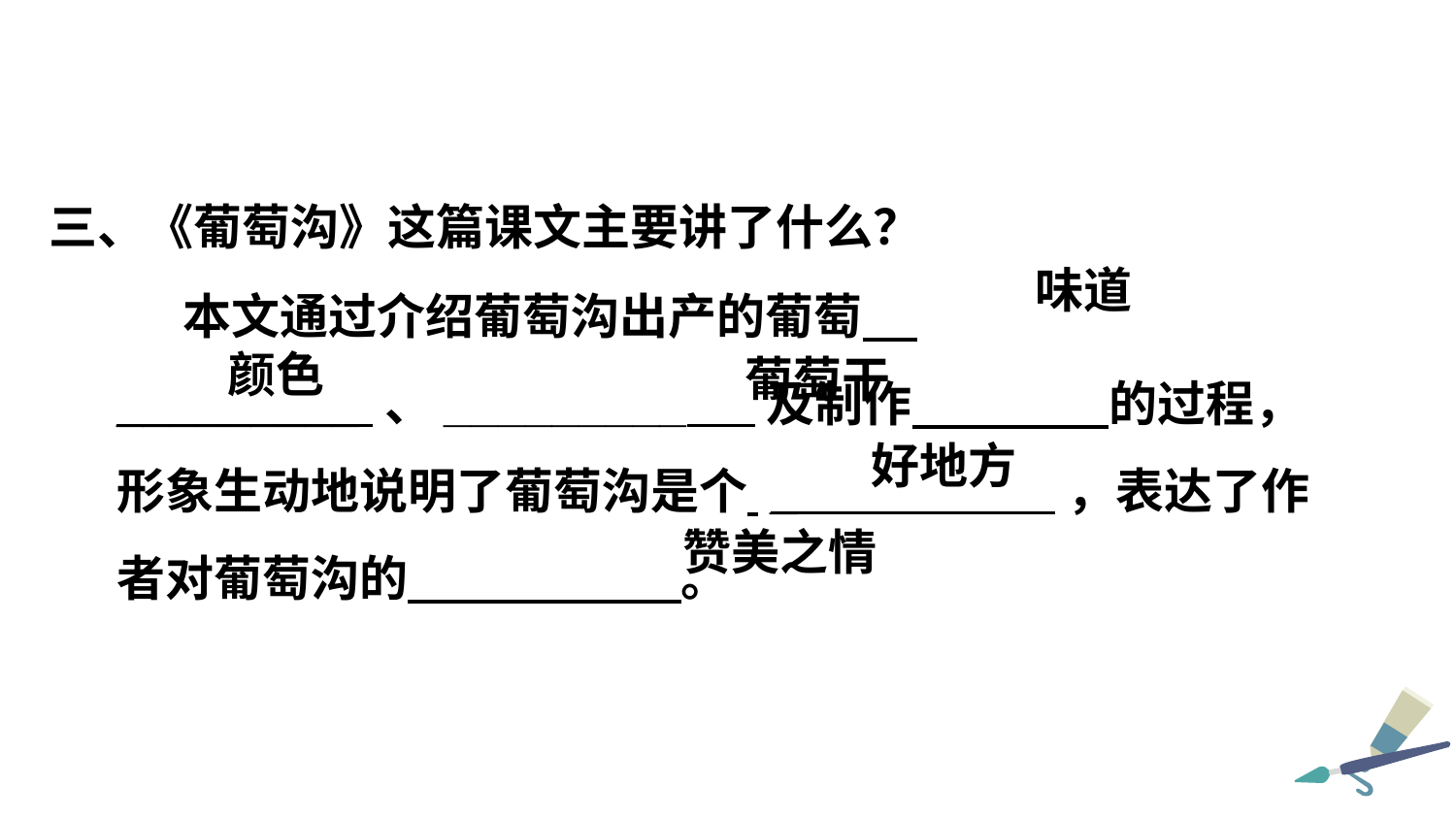

三、《葡萄沟》这篇课文主要讲了什么？
     本文通过介绍葡萄沟出产的葡萄      _________ 、_________     及制作                  的过程，形象生动地说明了葡萄沟是个 _                   ，表达了作者对葡萄沟的                         。
味道
颜色
葡萄干
好地方
赞美之情